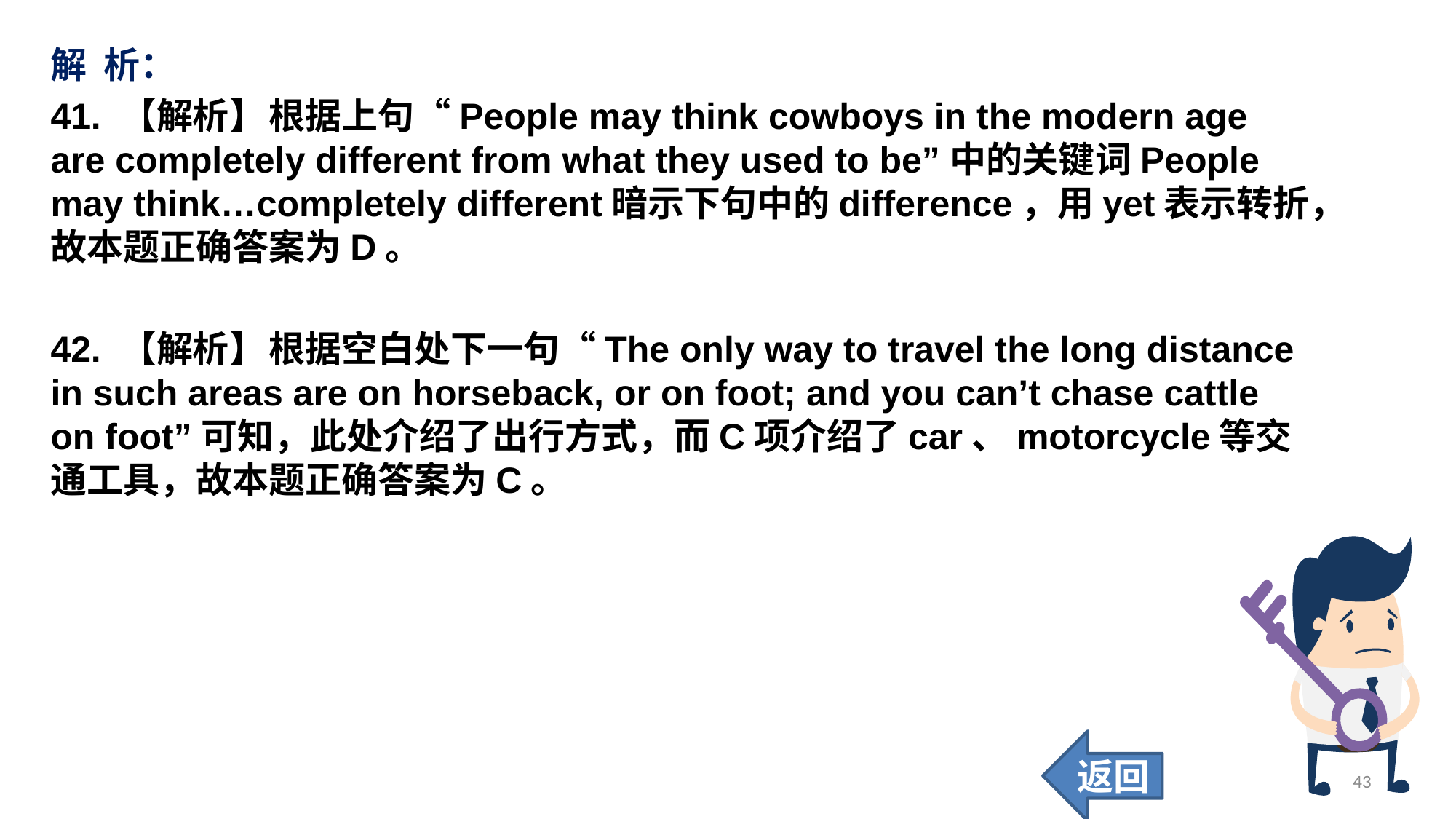

解  析：
41. 【解析】	根据上句“People may think cowboys in the modern age are completely different from what they used to be”中的关键词People may think…completely different暗示下句中的difference，用yet表示转折，故本题正确答案为D。

42. 【解析】	根据空白处下一句“The only way to travel the long distance in such areas are on horseback, or on foot; and you can’t chase cattle on foot”可知，此处介绍了出行方式，而C项介绍了car、motorcycle等交通工具，故本题正确答案为C。

返回
43